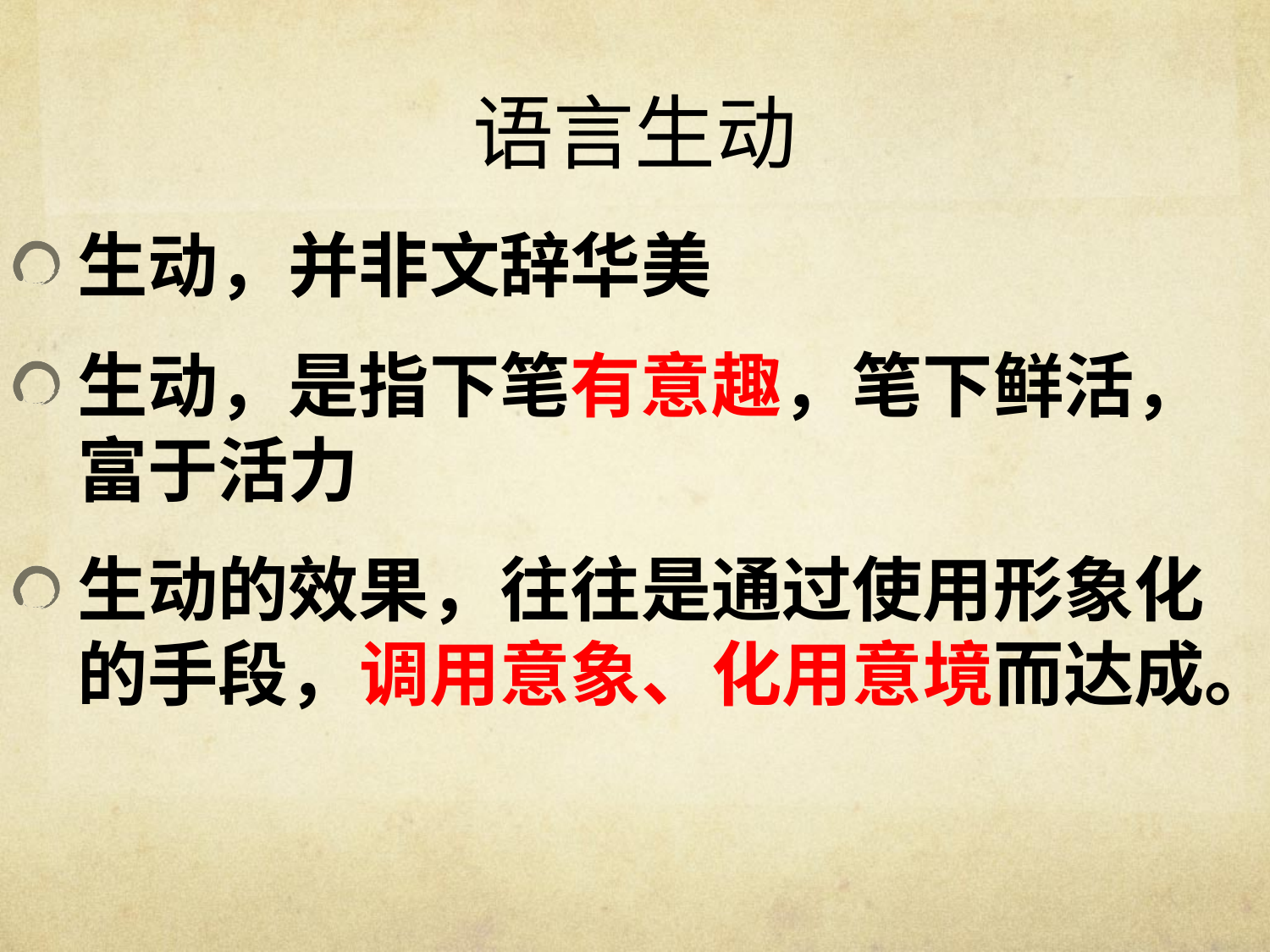

# 语言生动
生动，并非文辞华美
生动，是指下笔有意趣，笔下鲜活，富于活力
生动的效果，往往是通过使用形象化的手段，调用意象、化用意境而达成。